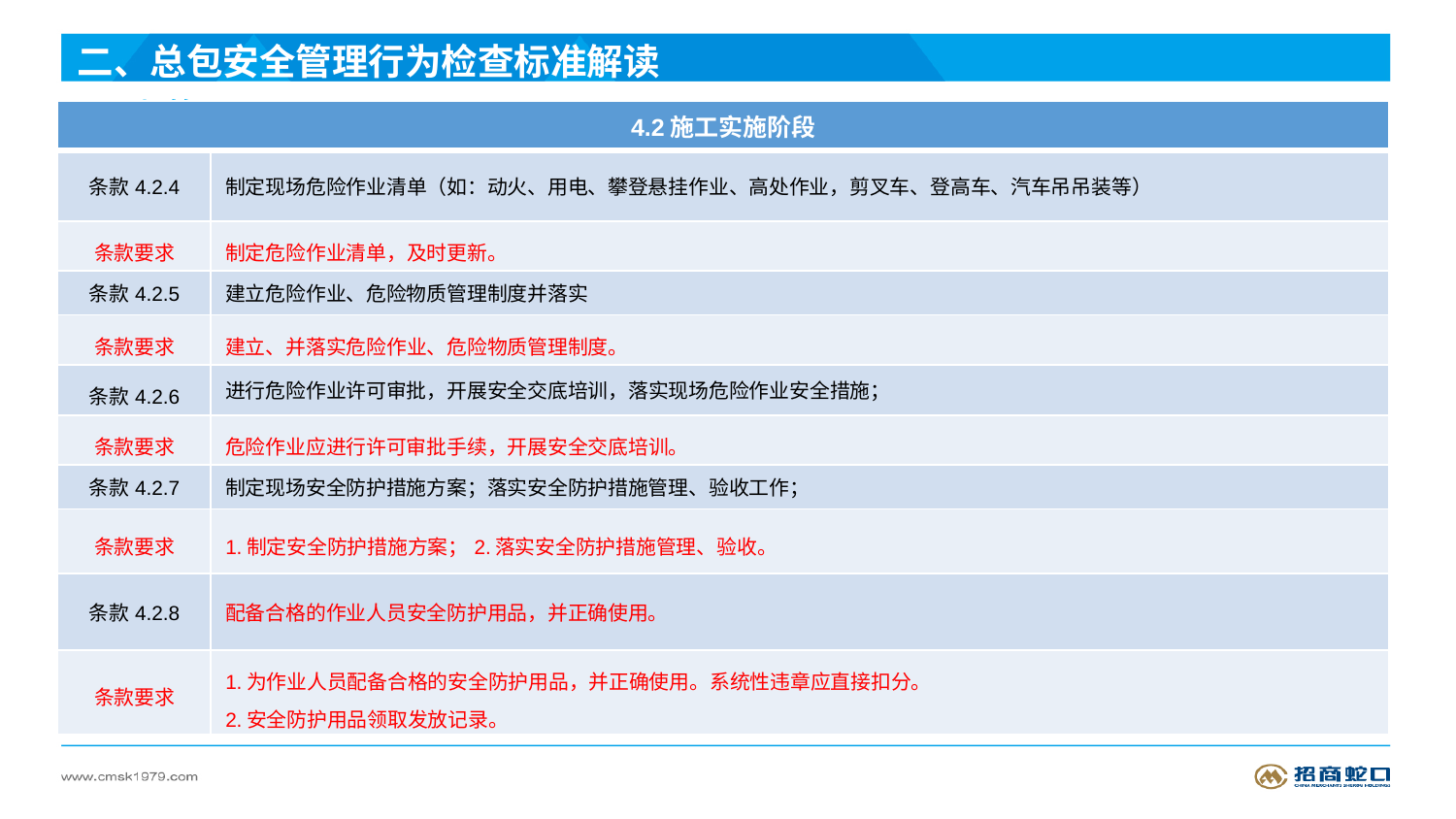

二、总包安全管理行为检查标准解读
4.现场管理
| 4.2施工实施阶段 |  |
| --- | --- |
| 条款4.2.4 | 制定现场危险作业清单（如：动火、用电、攀登悬挂作业、高处作业，剪叉车、登高车、汽车吊吊装等） |
| 条款要求 | 制定危险作业清单，及时更新。 |
| 条款4.2.5 | 建立危险作业、危险物质管理制度并落实 |
| 条款要求 | 建立、并落实危险作业、危险物质管理制度。 |
| 条款4.2.6 | 进行危险作业许可审批，开展安全交底培训，落实现场危险作业安全措施； |
| 条款要求 | 危险作业应进行许可审批手续，开展安全交底培训。 |
| 条款4.2.7 | 制定现场安全防护措施方案；落实安全防护措施管理、验收工作； |
| 条款要求 | 1.制定安全防护措施方案；2.落实安全防护措施管理、验收。 |
| 条款4.2.8 | 配备合格的作业人员安全防护用品，并正确使用。 |
| 条款要求 | 1.为作业人员配备合格的安全防护用品，并正确使用。系统性违章应直接扣分。 2.安全防护用品领取发放记录。 |